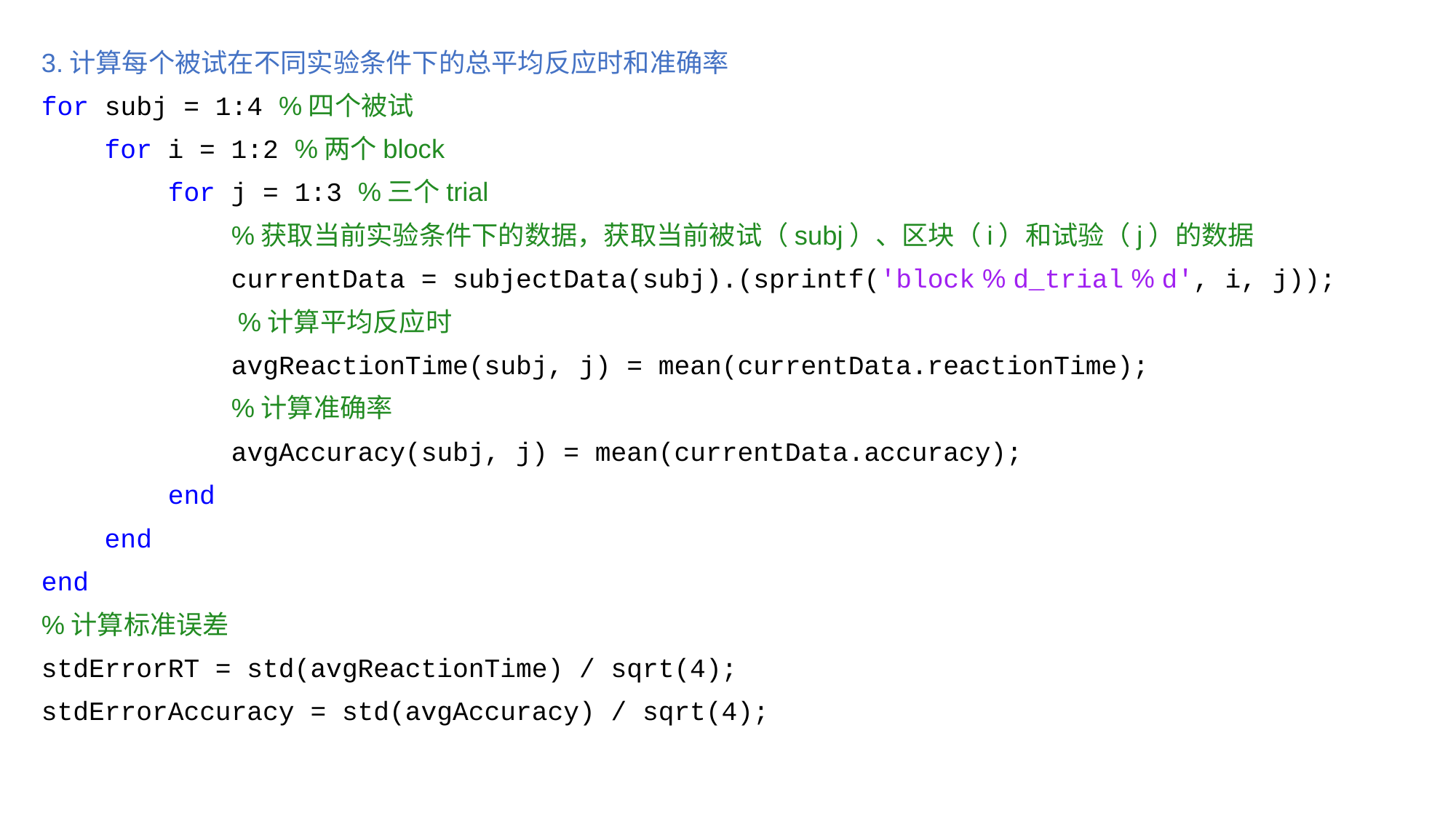

3.计算每个被试在不同实验条件下的总平均反应时和准确率
for subj = 1:4 %四个被试
    for i = 1:2 %两个block
        for j = 1:3 %三个trial
            %获取当前实验条件下的数据，获取当前被试（subj）、区块（i）和试验（j）的数据
            currentData = subjectData(subj).(sprintf('block % d_trial % d', i, j));
                           %计算平均反应时
            avgReactionTime(subj, j) = mean(currentData.reactionTime);
            %计算准确率
            avgAccuracy(subj, j) = mean(currentData.accuracy);
        end
    end
end
%计算标准误差
stdErrorRT = std(avgReactionTime) / sqrt(4);
stdErrorAccuracy = std(avgAccuracy) / sqrt(4);